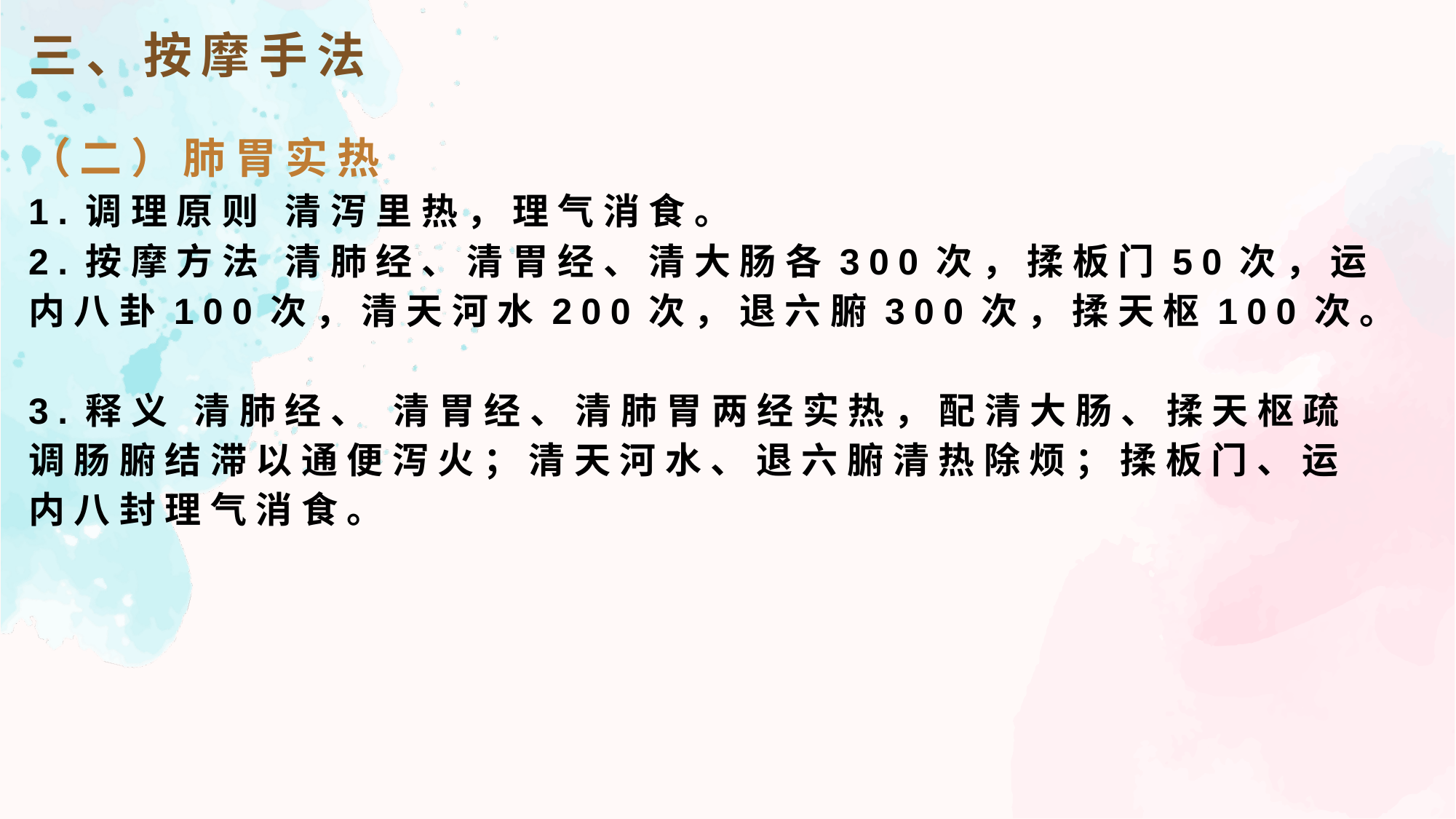

三、按摩手法

（二）肺胃实热
1.调理原则 清泻里热，理气消食。
2.按摩方法 清肺经、清胃经、清大肠各300次，揉板门50次，运内八卦100次，清天河水200次，退六腑300次，揉天枢100次。
3.释义 清肺经、 清胃经、清肺胃两经实热，配清大肠、揉天枢疏调肠腑结滞以通便泻火；清天河水、退六腑清热除烦；揉板门、运内八封理气消食。